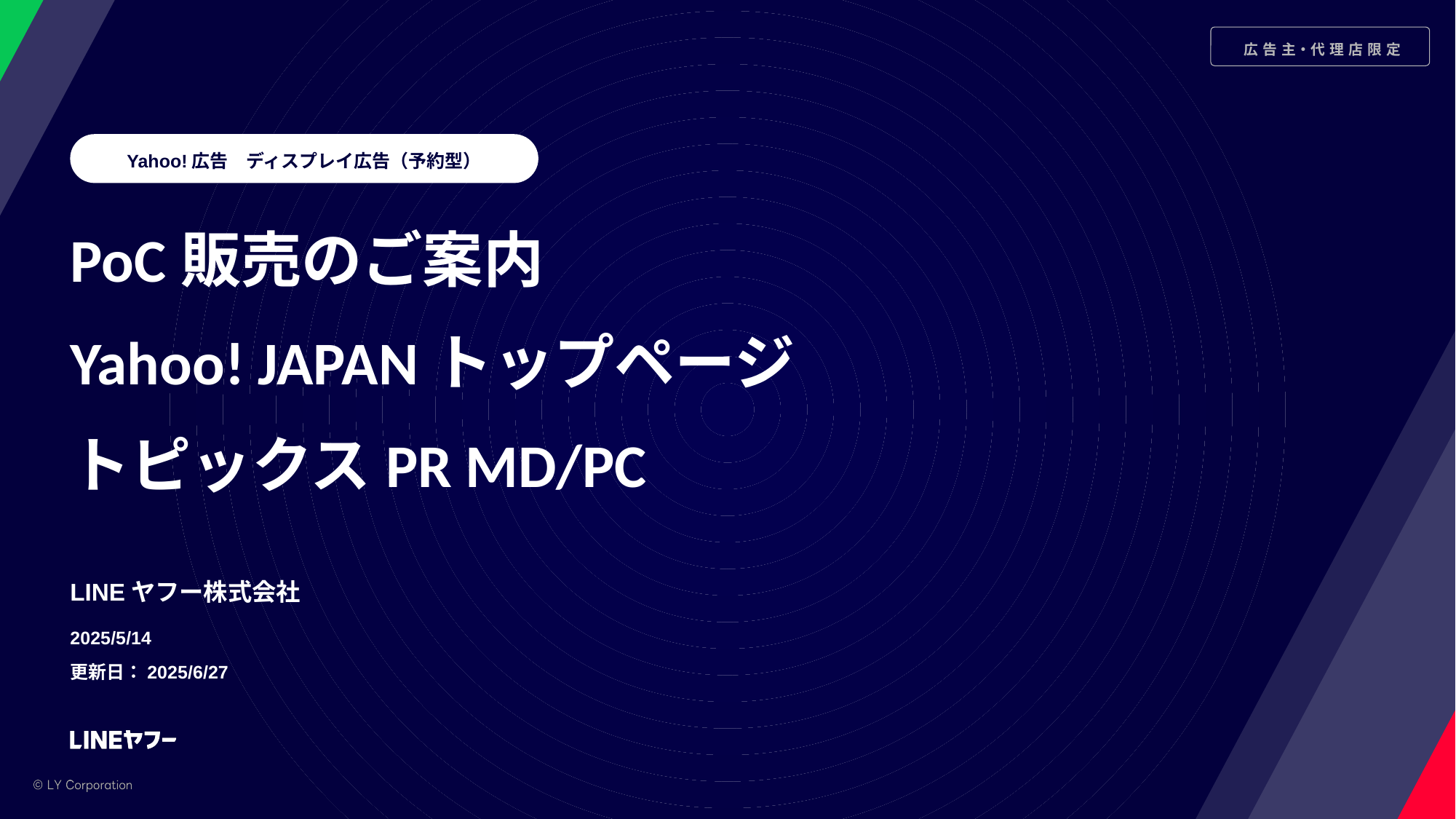

Yahoo!広告　ディスプレイ広告（予約型）
PoC販売のご案内
Yahoo! JAPANトップページ
トピックスPR MD/PC
LINEヤフー株式会社
2025/5/14
更新日：2025/6/27